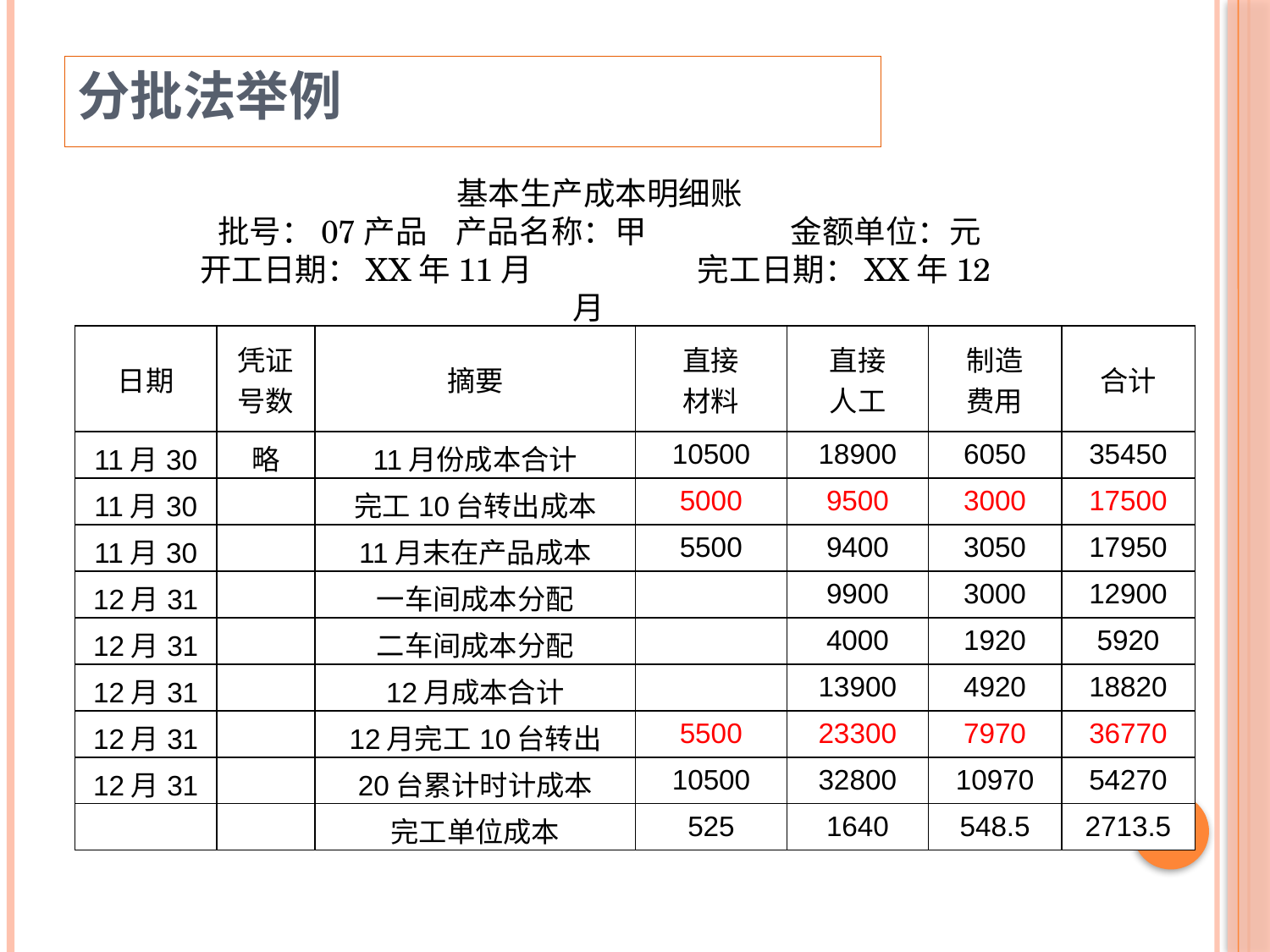

分批法举例
基本生产成本明细账
批号：07产品    产品名称：甲                    金额单位：元
开工日期：XX年11月                       完工日期：XX年12月
| 日期 | 凭证 号数 | 摘要 | 直接 材料 | 直接 人工 | 制造 费用 | 合计 |
| --- | --- | --- | --- | --- | --- | --- |
| 11月30 | 略 | 11月份成本合计 | 10500 | 18900 | 6050 | 35450 |
| 11月30 |  | 完工10台转出成本 | 5000 | 9500 | 3000 | 17500 |
| 11月30 |  | 11月末在产品成本 | 5500 | 9400 | 3050 | 17950 |
| 12月31 |  | 一车间成本分配 |  | 9900 | 3000 | 12900 |
| 12月31 |  | 二车间成本分配 |  | 4000 | 1920 | 5920 |
| 12月31 |  | 12月成本合计 |  | 13900 | 4920 | 18820 |
| 12月31 |  | 12月完工10台转出 | 5500 | 23300 | 7970 | 36770 |
| 12月31 |  | 20台累计时计成本 | 10500 | 32800 | 10970 | 54270 |
|  |  | 完工单位成本 | 525 | 1640 | 548.5 | 2713.5 |